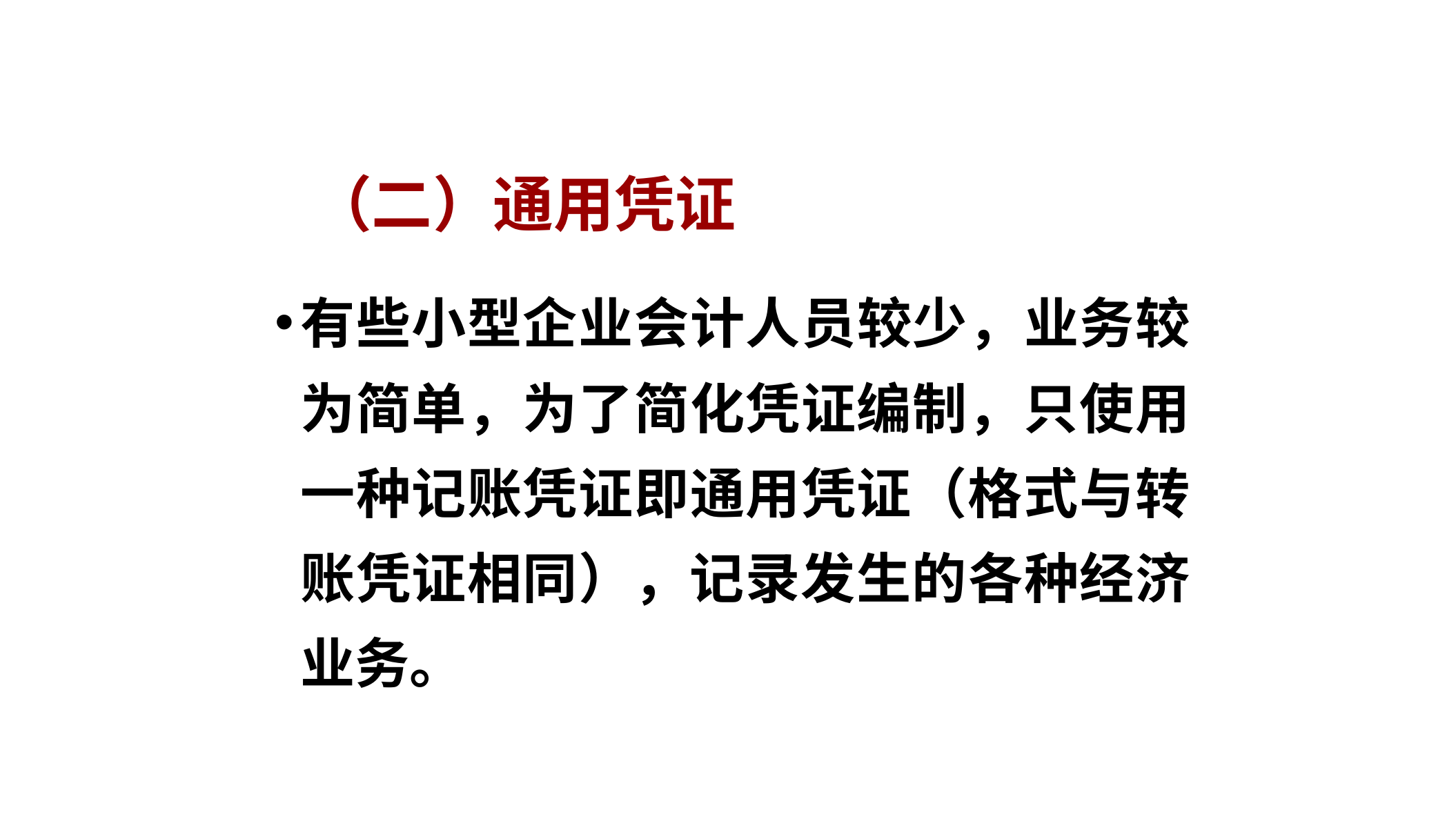

# （二）通用凭证
有些小型企业会计人员较少，业务较为简单，为了简化凭证编制，只使用一种记账凭证即通用凭证（格式与转账凭证相同），记录发生的各种经济业务。